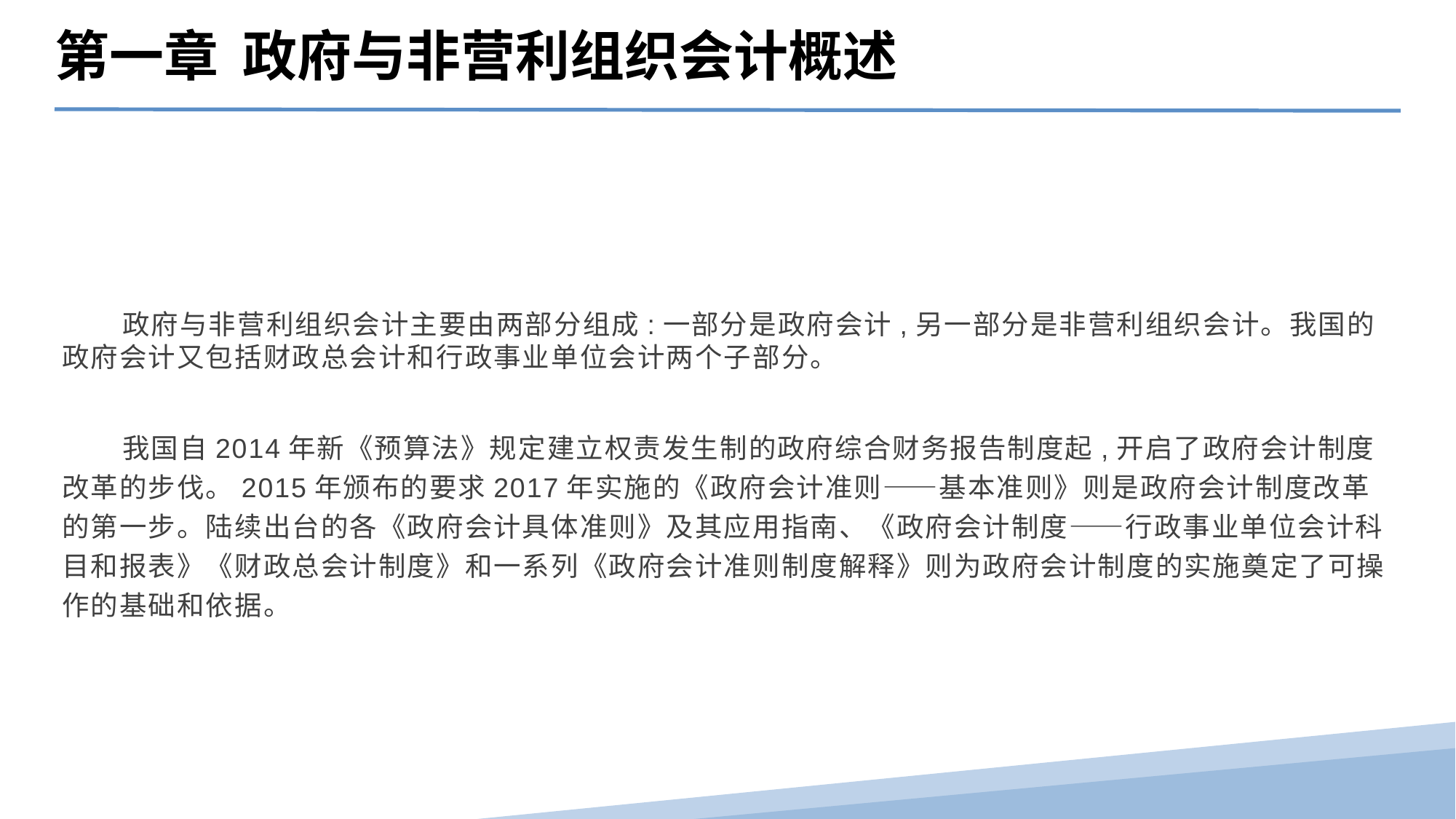

第一章  政府与非营利组织会计概述
       政府与非营利组织会计主要由两部分组成:一部分是政府会计,另一部分是非营利组织会计。我国的政府会计又包括财政总会计和行政事业单位会计两个子部分。

       我国自2014年新《预算法》规定建立权责发生制的政府综合财务报告制度起,开启了政府会计制度改革的步伐。2015年颁布的要求2017年实施的《政府会计准则——基本准则》则是政府会计制度改革的第一步。陆续出台的各《政府会计具体准则》及其应用指南、《政府会计制度——行政事业单位会计科目和报表》《财政总会计制度》和一系列《政府会计准则制度解释》则为政府会计制度的实施奠定了可操作的基础和依据。